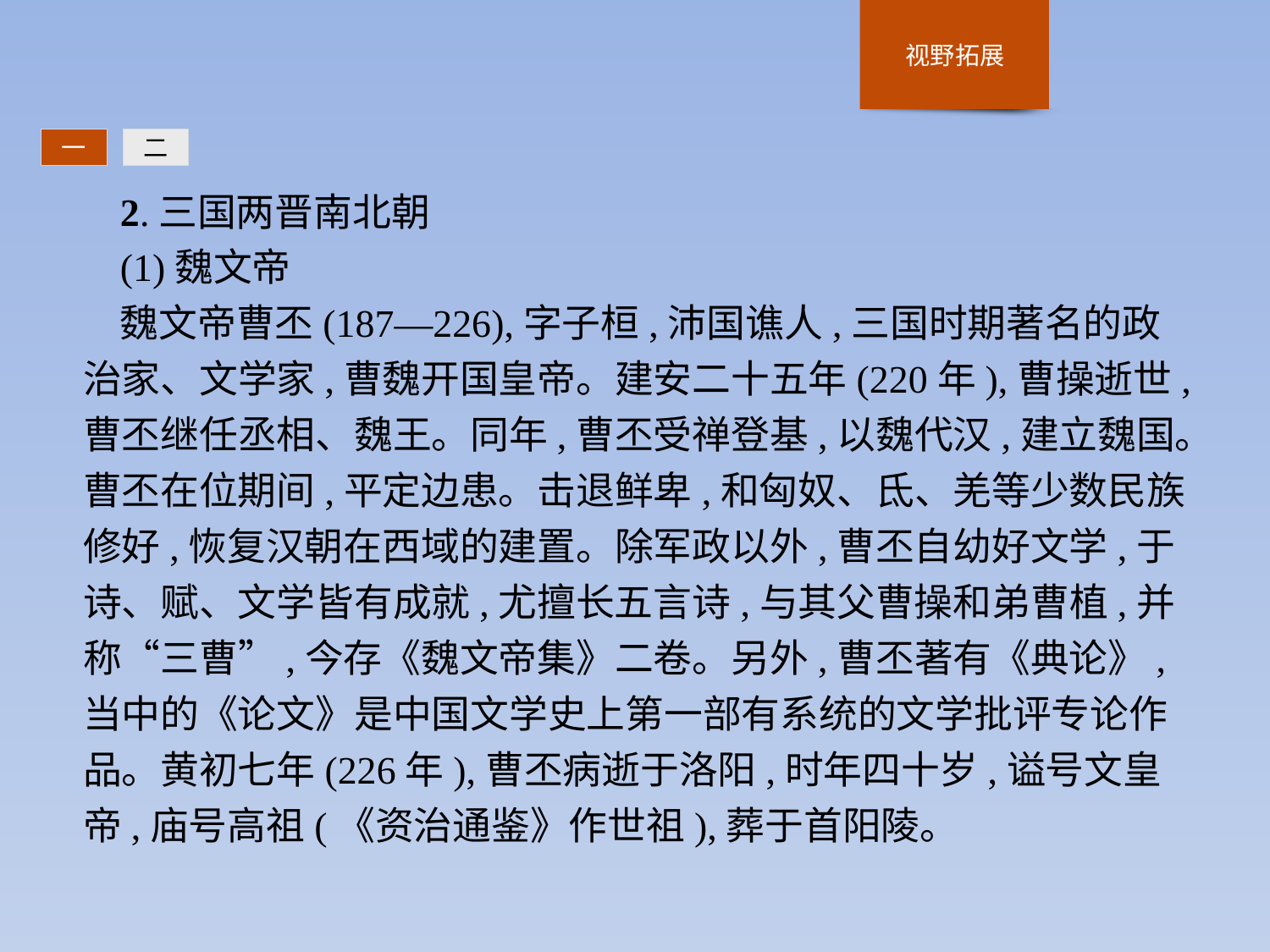

一
二
2.三国两晋南北朝
(1)魏文帝
魏文帝曹丕(187—226),字子桓,沛国谯人,三国时期著名的政治家、文学家,曹魏开国皇帝。建安二十五年(220年),曹操逝世,曹丕继任丞相、魏王。同年,曹丕受禅登基,以魏代汉,建立魏国。曹丕在位期间,平定边患。击退鲜卑,和匈奴、氐、羌等少数民族修好,恢复汉朝在西域的建置。除军政以外,曹丕自幼好文学,于诗、赋、文学皆有成就,尤擅长五言诗,与其父曹操和弟曹植,并称“三曹”,今存《魏文帝集》二卷。另外,曹丕著有《典论》,当中的《论文》是中国文学史上第一部有系统的文学批评专论作品。黄初七年(226年),曹丕病逝于洛阳,时年四十岁,谥号文皇帝,庙号高祖(《资治通鉴》作世祖),葬于首阳陵。